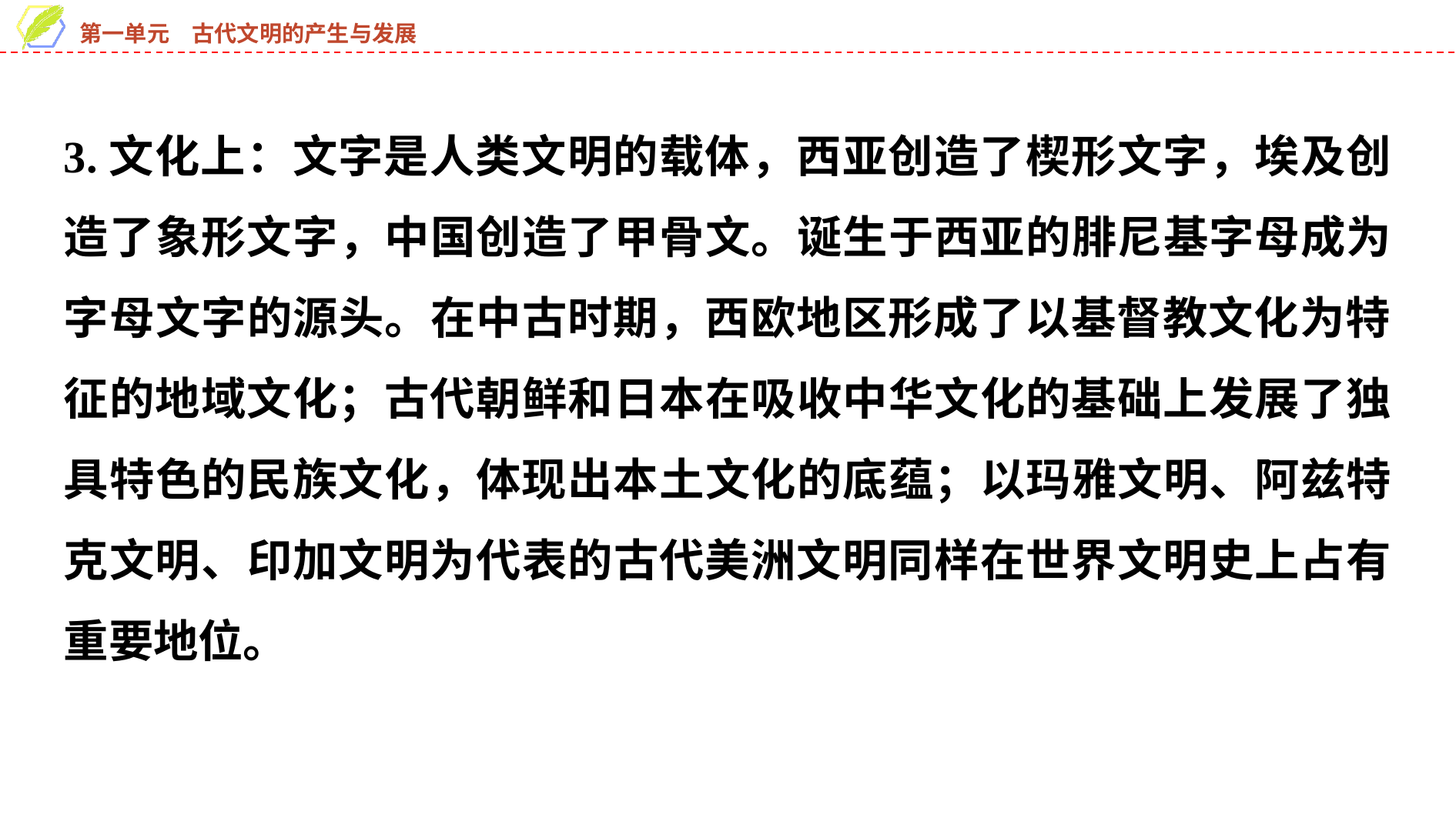

3.文化上：文字是人类文明的载体，西亚创造了楔形文字，埃及创造了象形文字，中国创造了甲骨文。诞生于西亚的腓尼基字母成为字母文字的源头。在中古时期，西欧地区形成了以基督教文化为特征的地域文化；古代朝鲜和日本在吸收中华文化的基础上发展了独具特色的民族文化，体现出本土文化的底蕴；以玛雅文明、阿兹特克文明、印加文明为代表的古代美洲文明同样在世界文明史上占有重要地位。